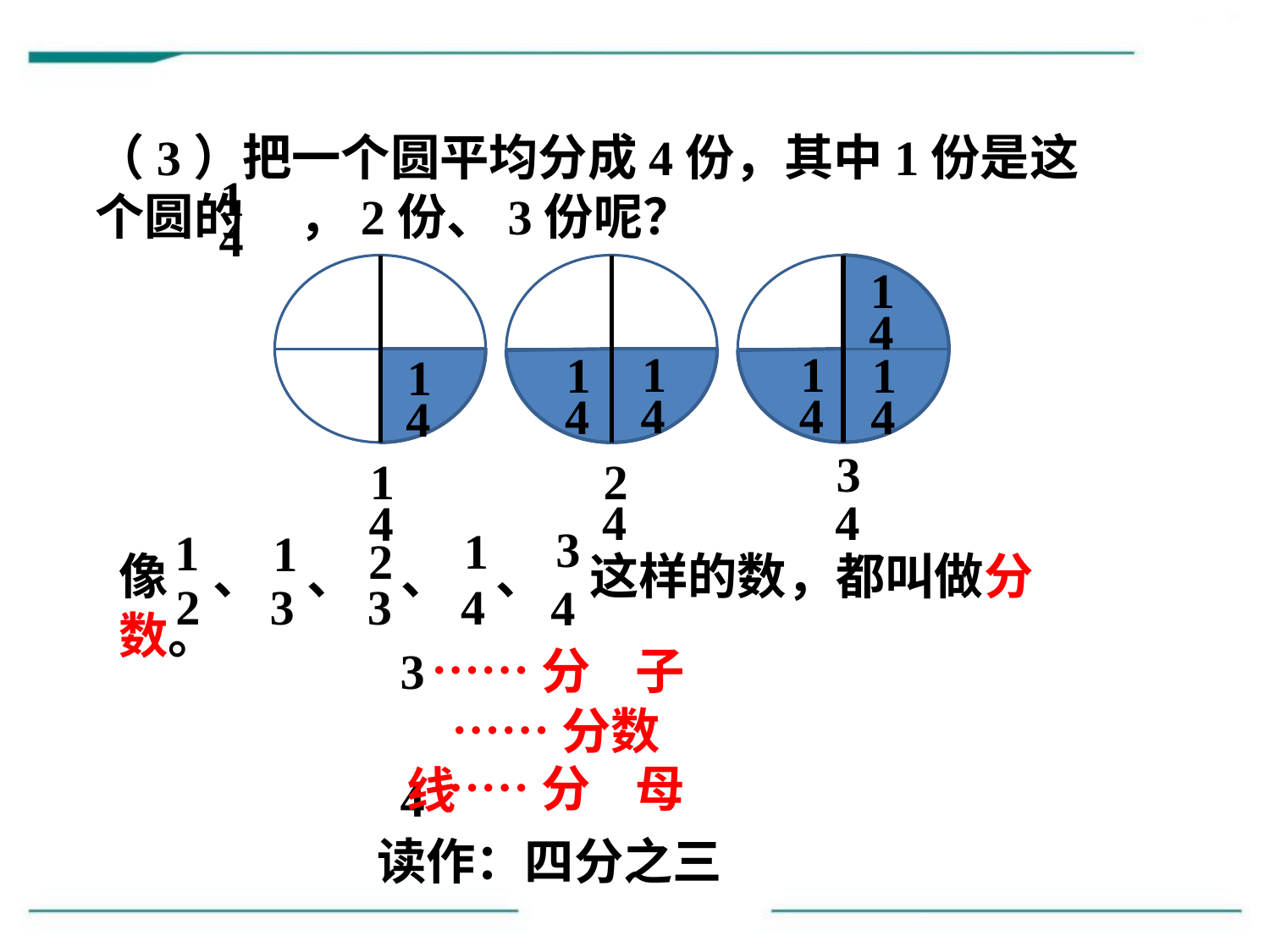

（3）把一个圆平均分成4份，其中1份是这个圆的     ，2份、3份呢？
1
4
1

4
1
1
4
4
3
4

1
4
1
4

1
1
4
4
2
4
3
1
1
1
2
像    、    、    、    、    这样的数，都叫做分数。
2
3
3
4
4
3
4
 ……分    子
    ……分数线
 ……分    母
读作：四分之三